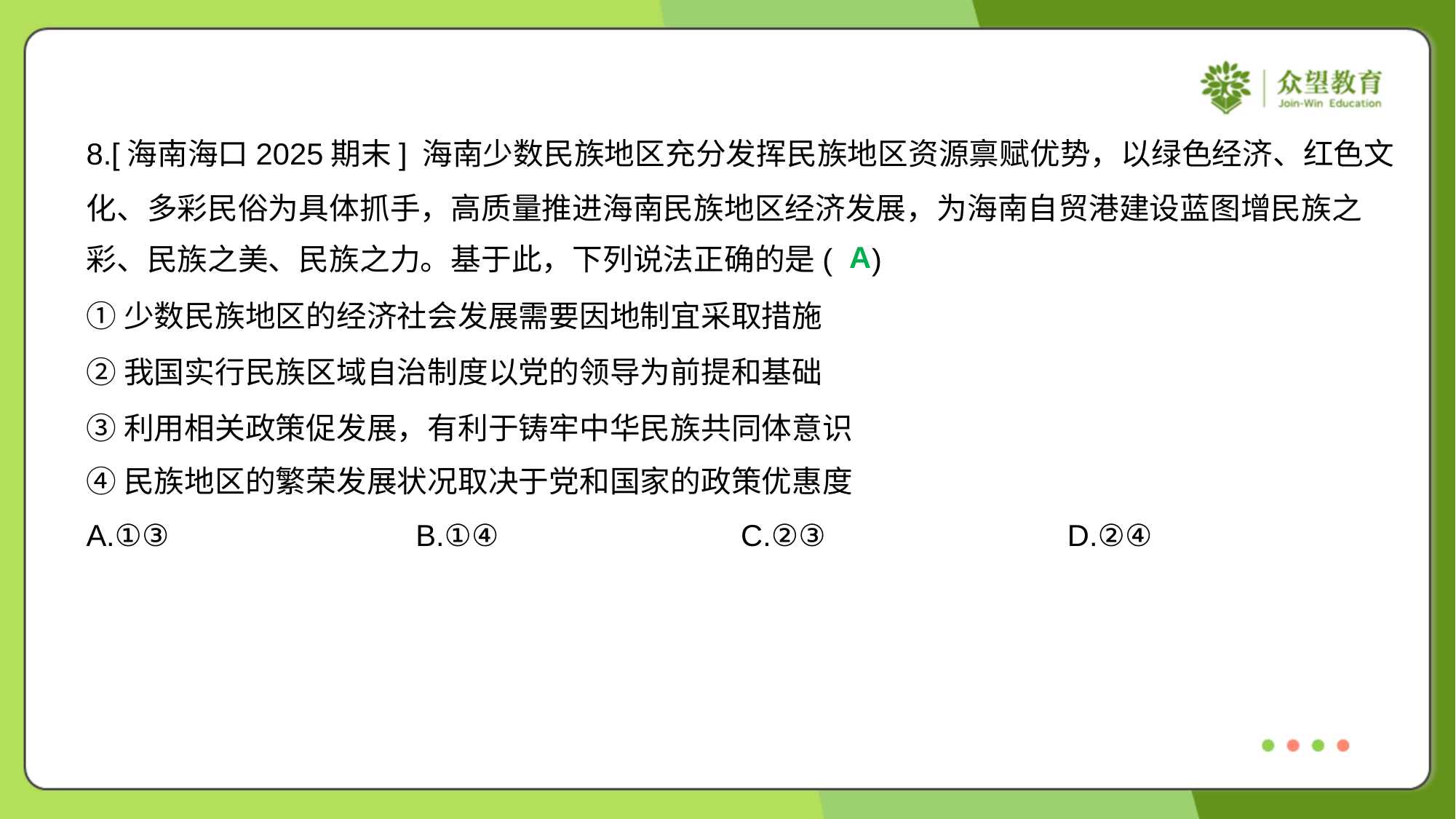

8.[海南海口2025期末] 海南少数民族地区充分发挥民族地区资源禀赋优势，以绿色经济、红色文
化、多彩民俗为具体抓手，高质量推进海南民族地区经济发展，为海南自贸港建设蓝图增民族之
彩、民族之美、民族之力。基于此，下列说法正确的是(     )
A
①少数民族地区的经济社会发展需要因地制宜采取措施
②我国实行民族区域自治制度以党的领导为前提和基础
③利用相关政策促发展，有利于铸牢中华民族共同体意识
④民族地区的繁荣发展状况取决于党和国家的政策优惠度
A.①③	B.①④	C.②③	D.②④